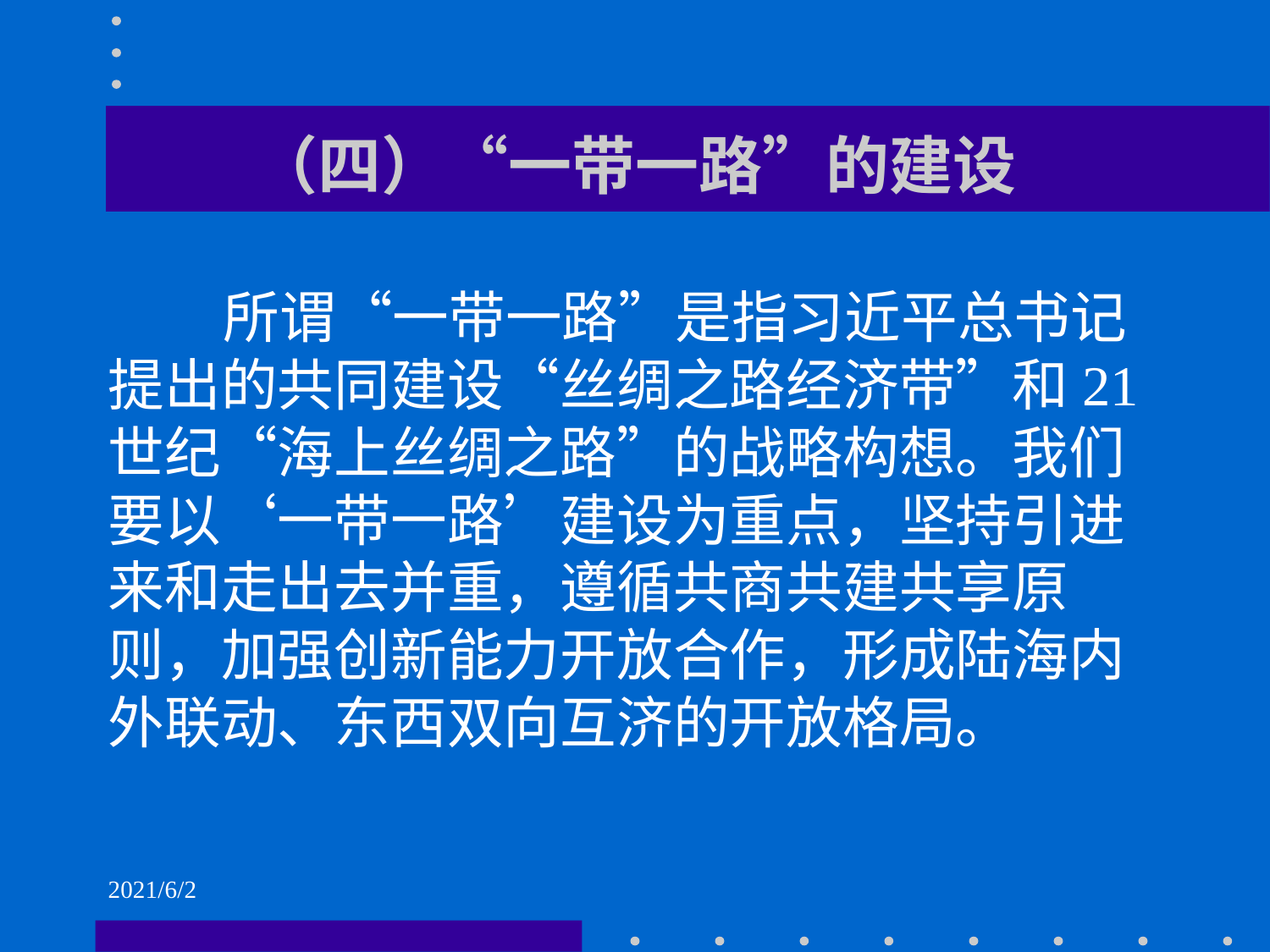

# （四）“一带一路”的建设
        所谓“一带一路”是指习近平总书记提出的共同建设“丝绸之路经济带”和21世纪“海上丝绸之路”的战略构想。我们要以‘一带一路’建设为重点，坚持引进来和走出去并重，遵循共商共建共享原则，加强创新能力开放合作，形成陆海内外联动、东西双向互济的开放格局。
2021/6/2